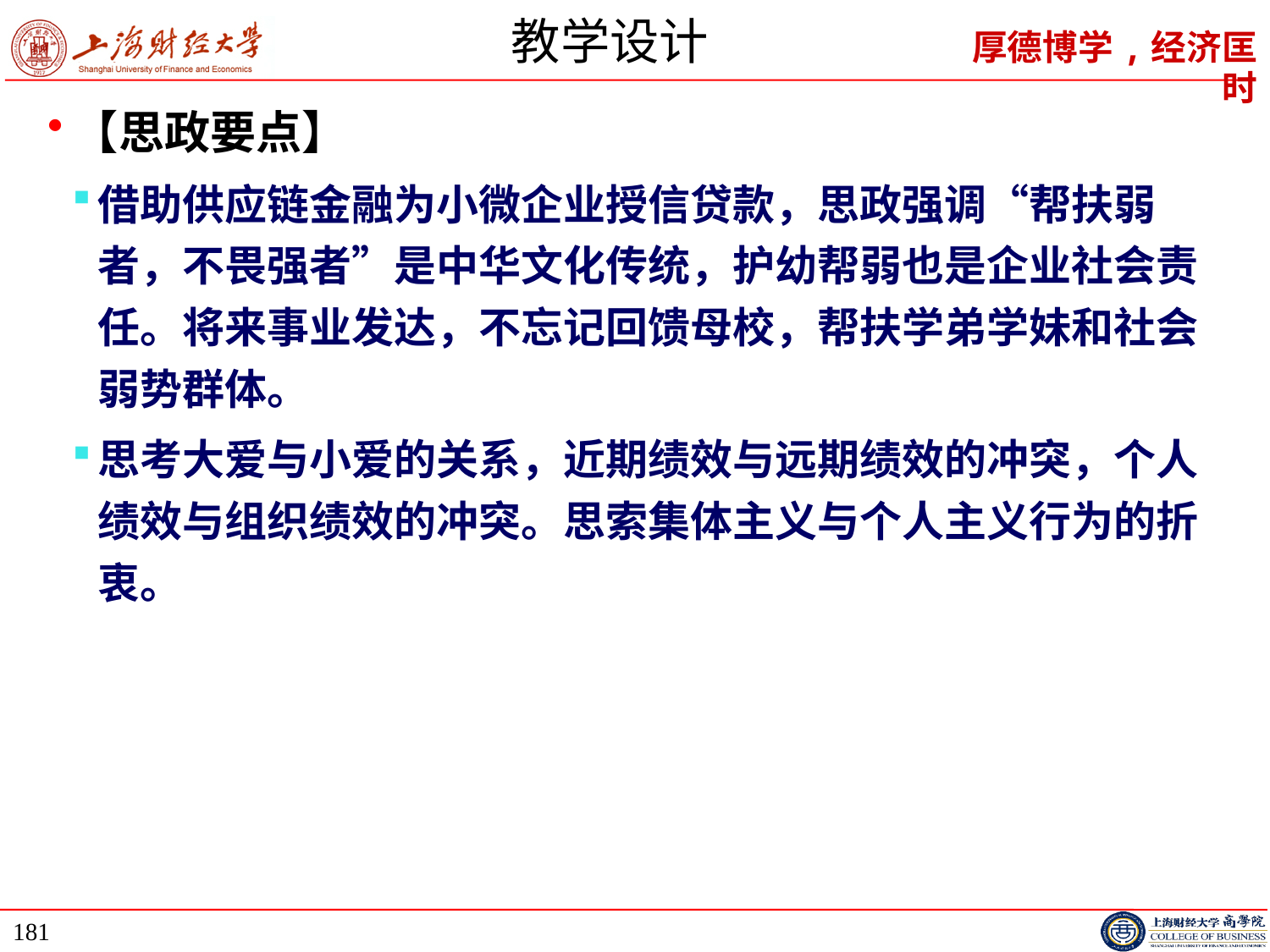

# 教学设计
【思政要点】
借助供应链金融为小微企业授信贷款，思政强调“帮扶弱者，不畏强者”是中华文化传统，护幼帮弱也是企业社会责任。将来事业发达，不忘记回馈母校，帮扶学弟学妹和社会弱势群体。
思考大爱与小爱的关系，近期绩效与远期绩效的冲突，个人绩效与组织绩效的冲突。思索集体主义与个人主义行为的折衷。

181